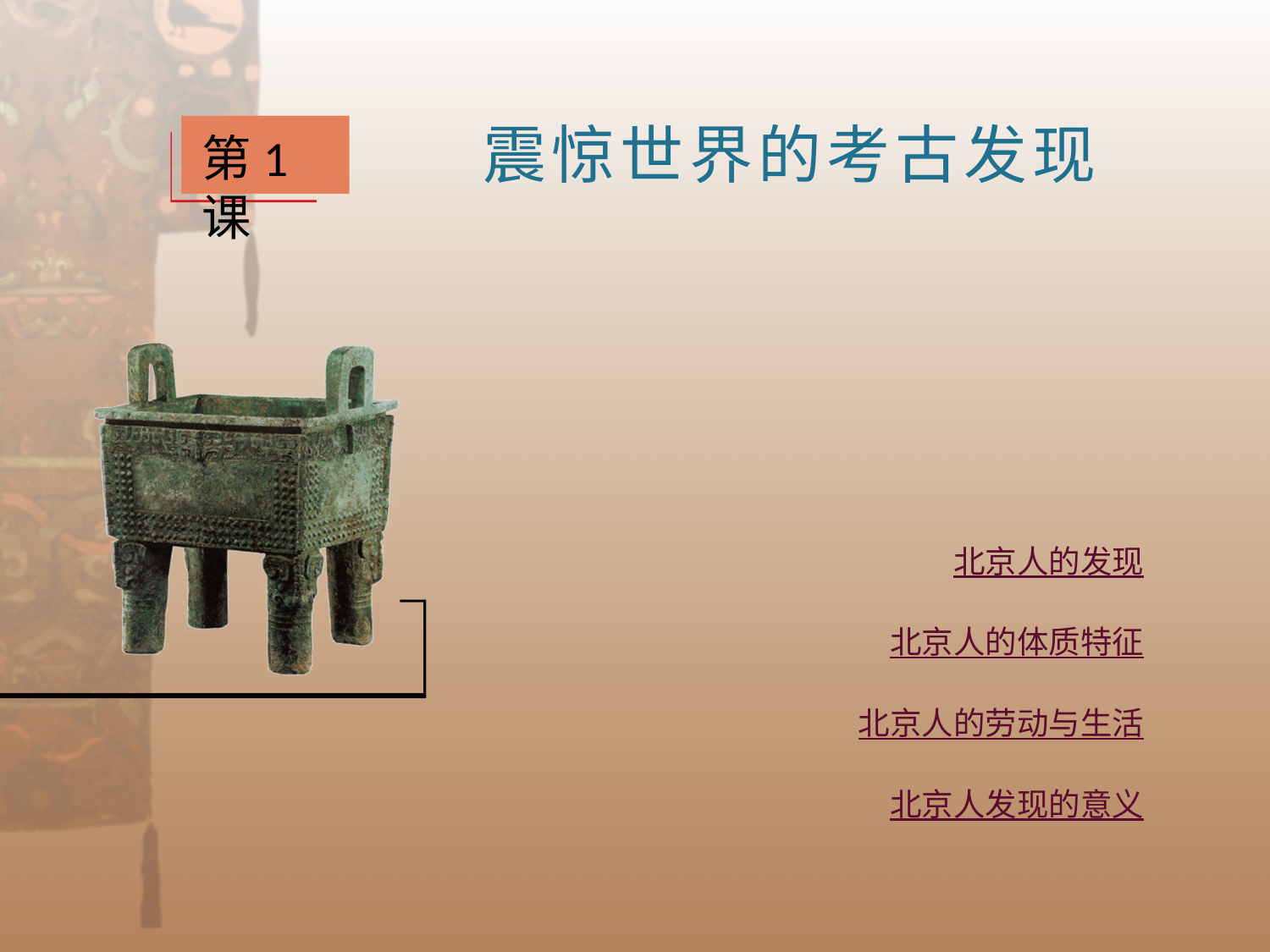

震惊世界的考古发现
第1课
北京人的发现
北京人的体质特征
北京人的劳动与生活
北京人发现的意义